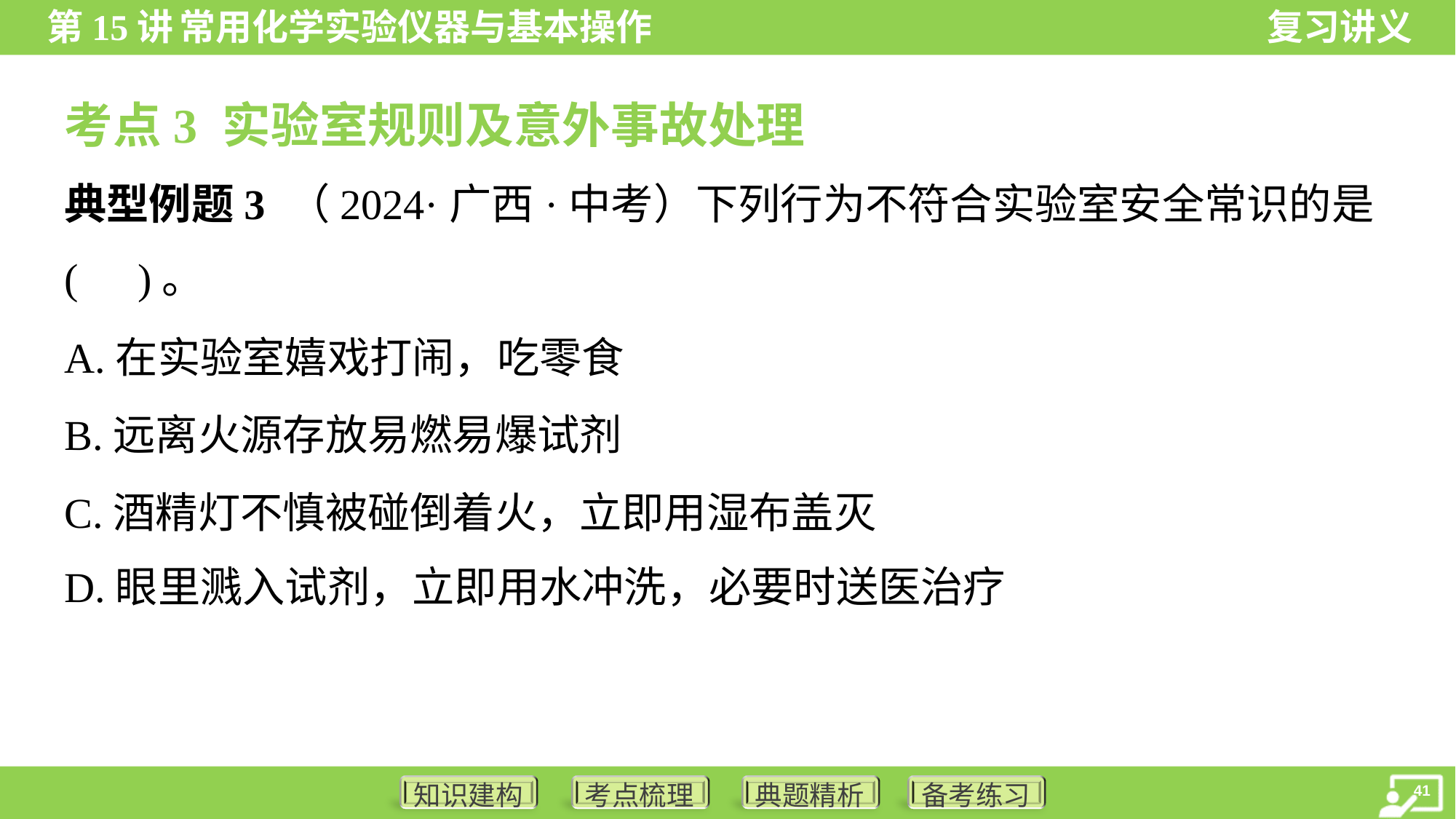

考点3 实验室规则及意外事故处理
典型例题3 （2024·广西·中考）下列行为不符合实验室安全常识的是
(     )。
A.在实验室嬉戏打闹，吃零食
B.远离火源存放易燃易爆试剂
C.酒精灯不慎被碰倒着火，立即用湿布盖灭
D.眼里溅入试剂，立即用水冲洗，必要时送医治疗